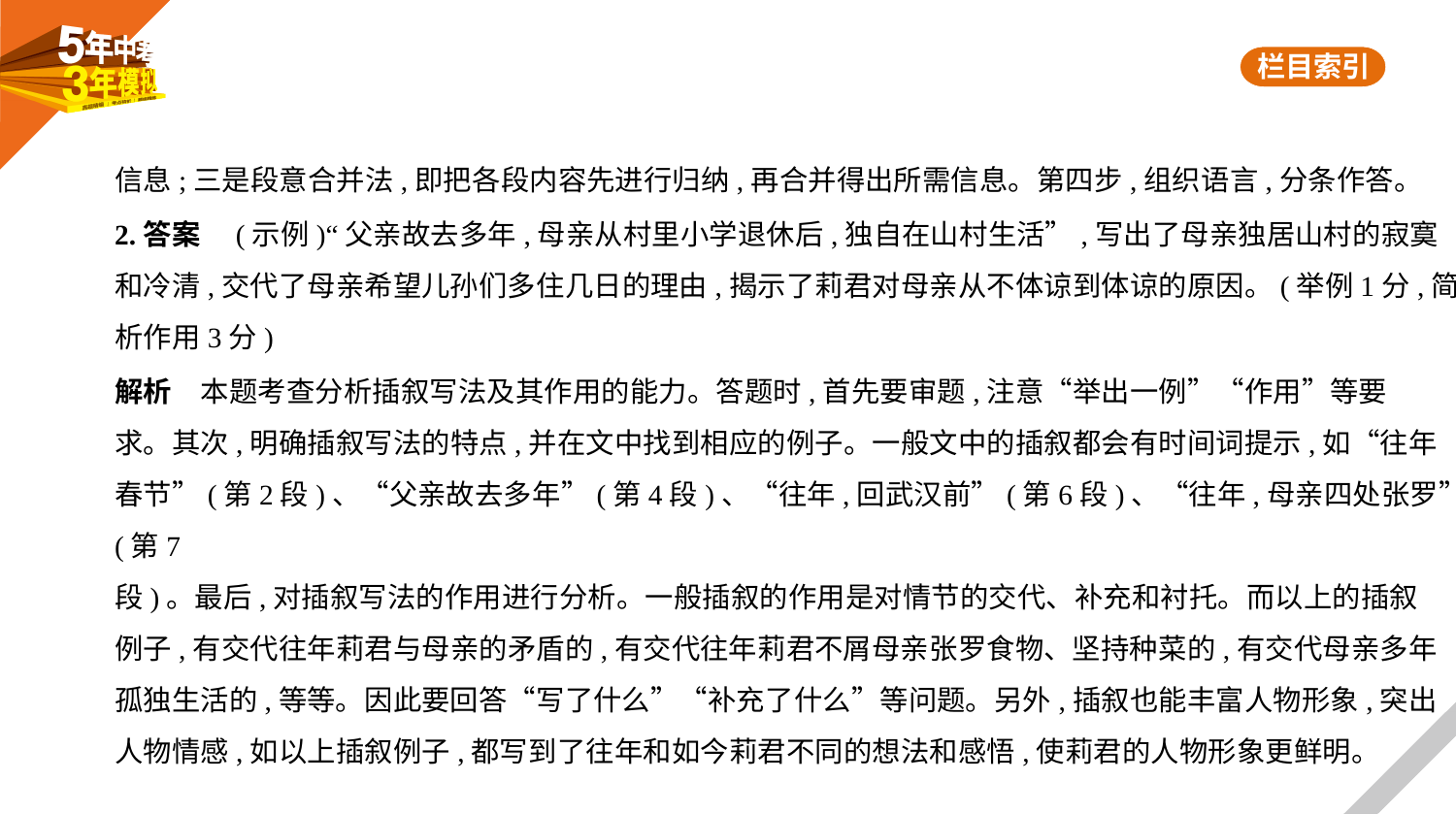

信息;三是段意合并法,即把各段内容先进行归纳,再合并得出所需信息。第四步,组织语言,分条作答。
2.答案　(示例)“父亲故去多年,母亲从村里小学退休后,独自在山村生活”,写出了母亲独居山村的寂寞
和冷清,交代了母亲希望儿孙们多住几日的理由,揭示了莉君对母亲从不体谅到体谅的原因。(举例1分,简
析作用3分)
解析　本题考查分析插叙写法及其作用的能力。答题时,首先要审题,注意“举出一例”“作用”等要
求。其次,明确插叙写法的特点,并在文中找到相应的例子。一般文中的插叙都会有时间词提示,如“往年
春节”(第2段)、“父亲故去多年”(第4段)、“往年,回武汉前”(第6段)、“往年,母亲四处张罗”(第7
段)。最后,对插叙写法的作用进行分析。一般插叙的作用是对情节的交代、补充和衬托。而以上的插叙
例子,有交代往年莉君与母亲的矛盾的,有交代往年莉君不屑母亲张罗食物、坚持种菜的,有交代母亲多年
孤独生活的,等等。因此要回答“写了什么”“补充了什么”等问题。另外,插叙也能丰富人物形象,突出
人物情感,如以上插叙例子,都写到了往年和如今莉君不同的想法和感悟,使莉君的人物形象更鲜明。